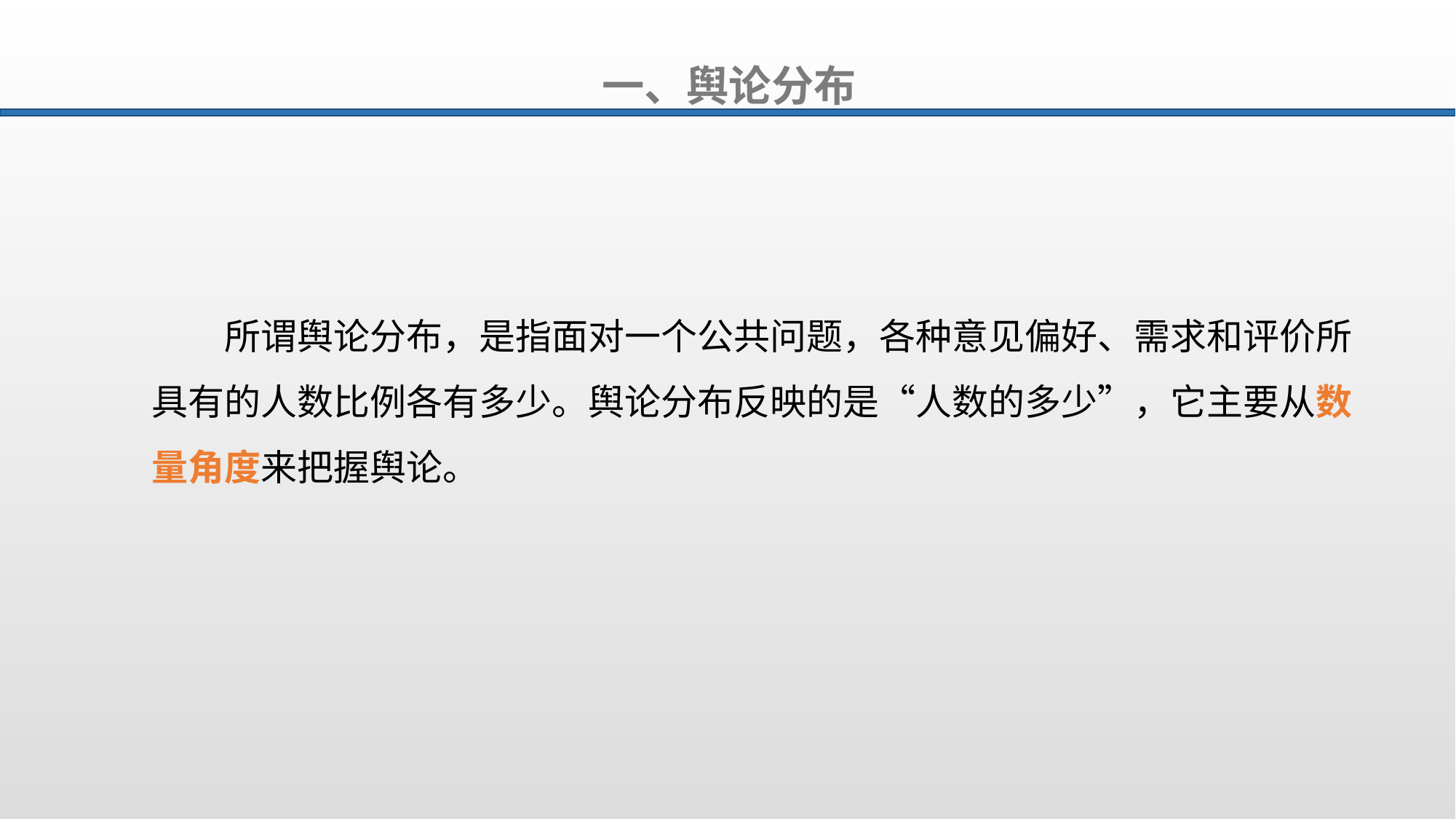

一、舆论分布

所谓舆论分布，是指面对一个公共问题，各种意见偏好、需求和评价所具有的人数比例各有多少。舆论分布反映的是“人数的多少”，它主要从数量角度来把握舆论。